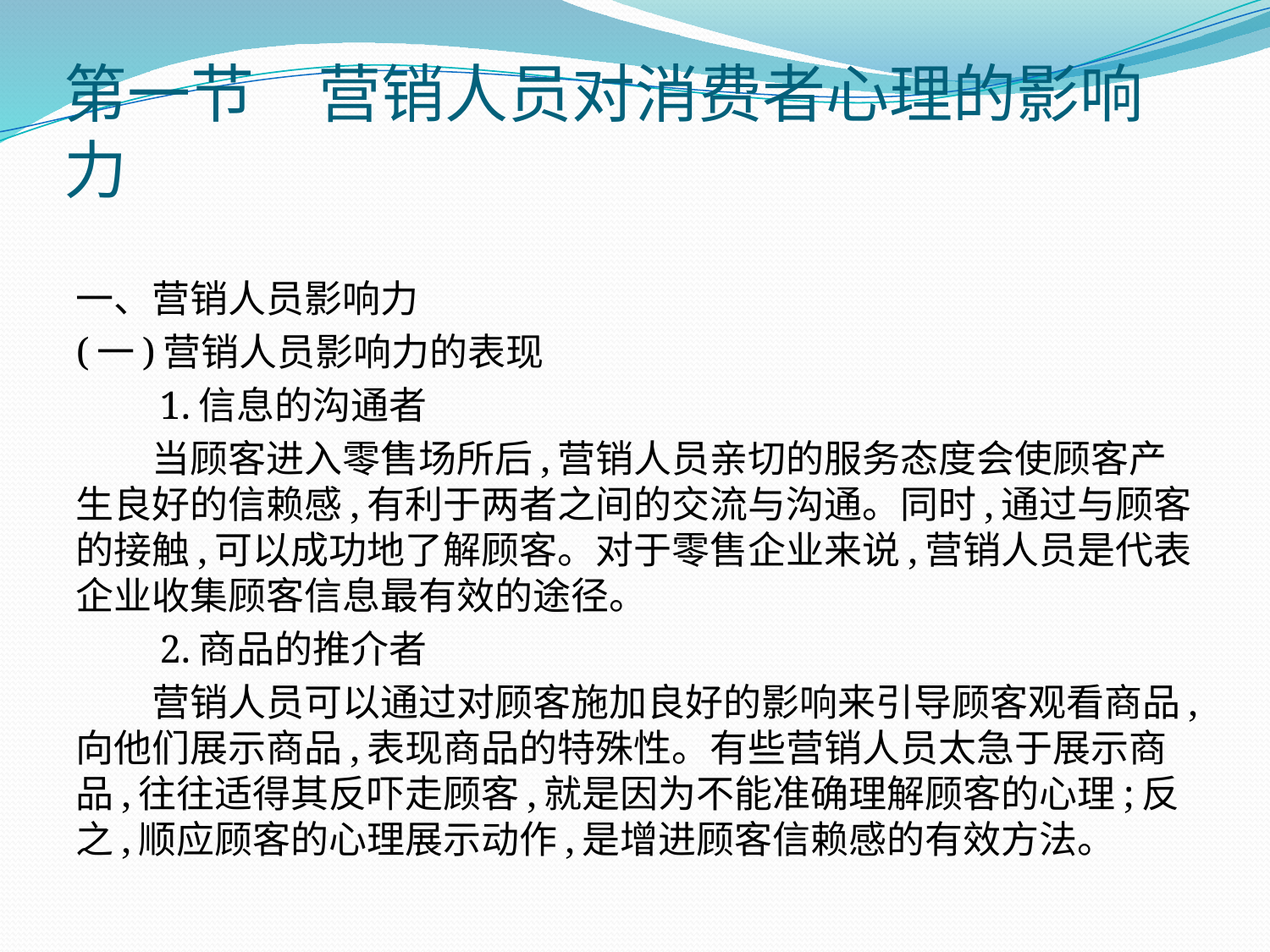

# 第一节　营销人员对消费者心理的影响力
一、营销人员影响力
(一)营销人员影响力的表现
　　1.信息的沟通者
　　当顾客进入零售场所后,营销人员亲切的服务态度会使顾客产生良好的信赖感,有利于两者之间的交流与沟通。同时,通过与顾客的接触,可以成功地了解顾客。对于零售企业来说,营销人员是代表企业收集顾客信息最有效的途径。
　　2.商品的推介者
　　营销人员可以通过对顾客施加良好的影响来引导顾客观看商品,向他们展示商品,表现商品的特殊性。有些营销人员太急于展示商品,往往适得其反吓走顾客,就是因为不能准确理解顾客的心理;反之,顺应顾客的心理展示动作,是增进顾客信赖感的有效方法。